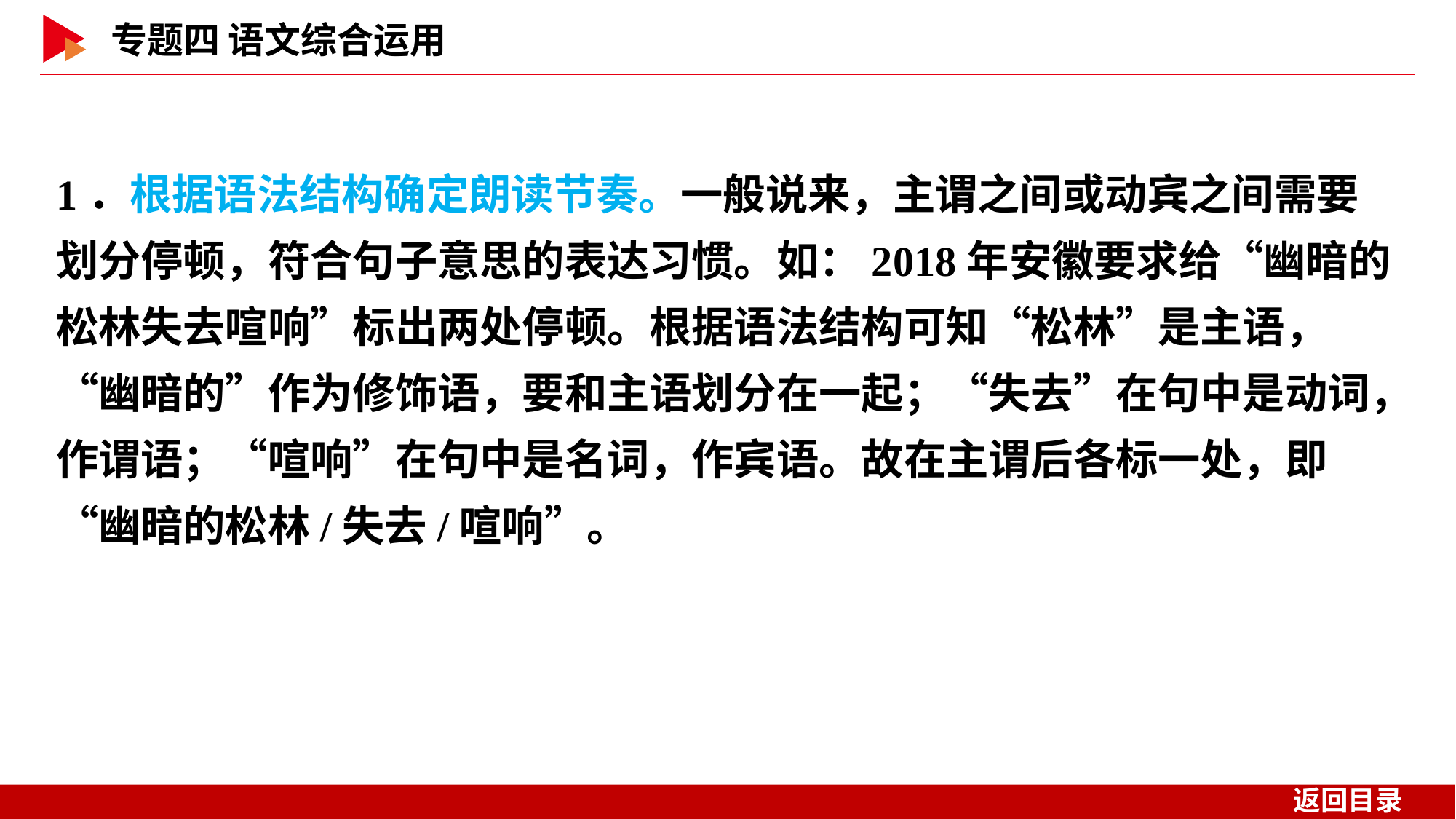

1．根据语法结构确定朗读节奏。一般说来，主谓之间或动宾之间需要划分停顿，符合句子意思的表达习惯。如：2018年安徽要求给“幽暗的松林失去喧响”标出两处停顿。根据语法结构可知“松林”是主语，“幽暗的”作为修饰语，要和主语划分在一起；“失去”在句中是动词，作谓语；“喧响”在句中是名词，作宾语。故在主谓后各标一处，即“幽暗的松林/失去/喧响”。